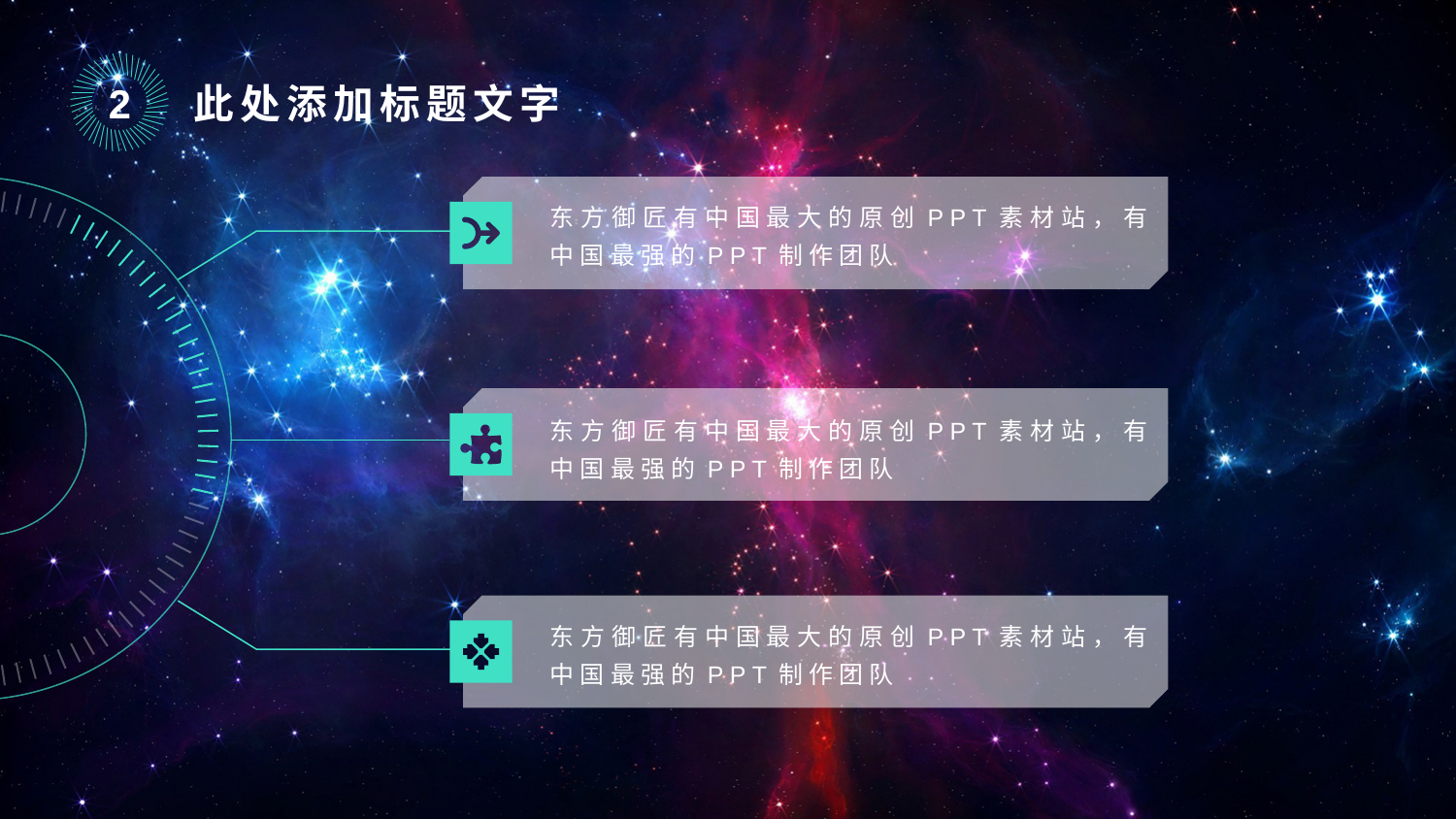

｜
｜
｜
｜
｜
｜
｜
｜
｜
｜
｜
｜
｜
｜
｜
｜
｜
｜
｜
｜
｜
｜
｜
｜
｜
｜
｜
｜
｜
｜
｜
｜
｜
｜
｜
｜
｜
｜
｜
｜
｜
｜
｜
｜
｜
｜
2
此处添加标题文字

东方御匠有中国最大的原创PPT素材站，有中国最强的PPT制作团队

东方御匠有中国最大的原创PPT素材站，有中国最强的PPT制作团队

东方御匠有中国最大的原创PPT素材站，有中国最强的PPT制作团队